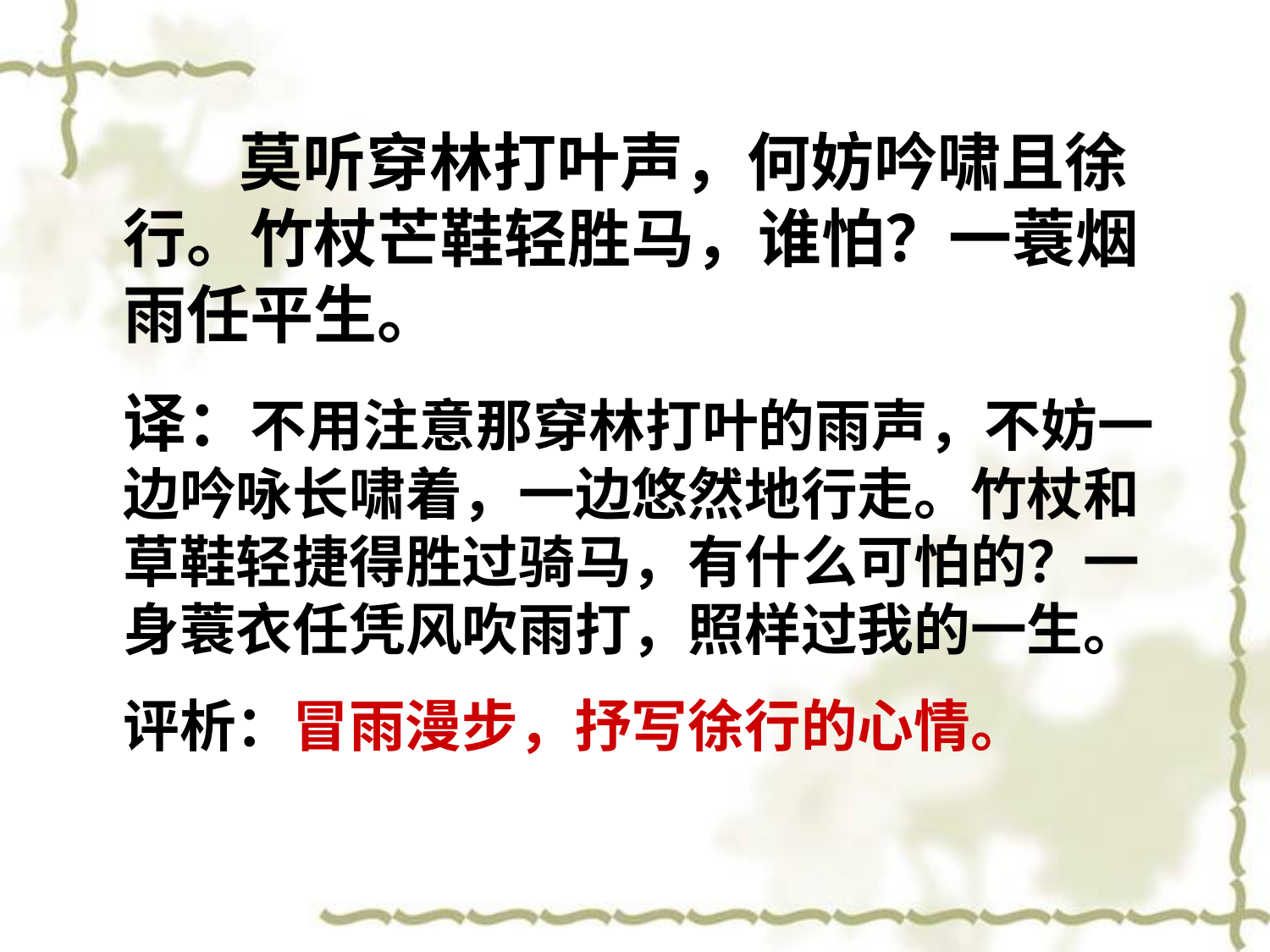

莫听穿林打叶声，何妨吟啸且徐行。竹杖芒鞋轻胜马，谁怕？一蓑烟雨任平生。
译：不用注意那穿林打叶的雨声，不妨一边吟咏长啸着，一边悠然地行走。竹杖和草鞋轻捷得胜过骑马，有什么可怕的？一身蓑衣任凭风吹雨打，照样过我的一生。
评析：冒雨漫步，抒写徐行的心情。